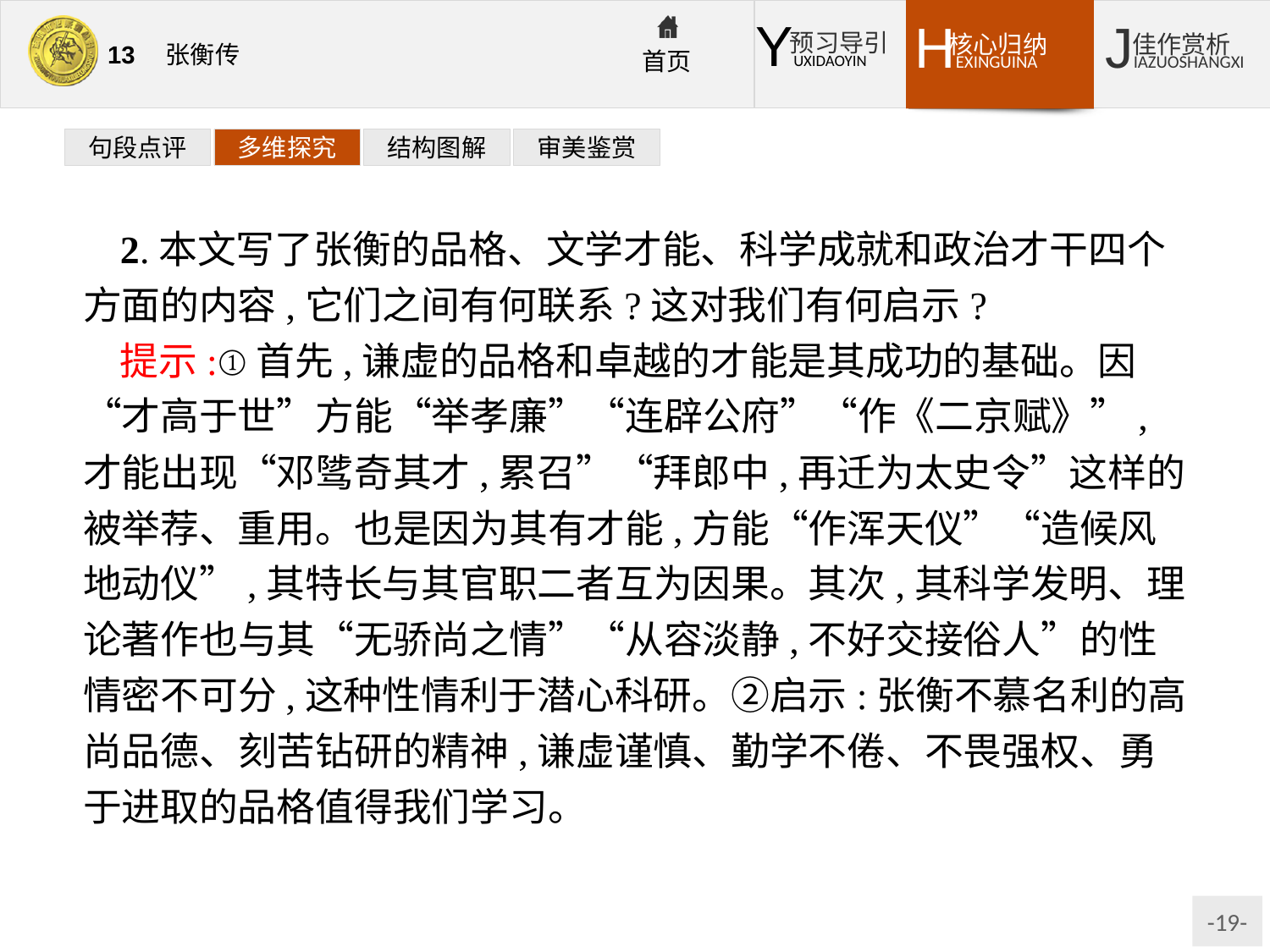

句段点评
多维探究
结构图解
审美鉴赏
2.本文写了张衡的品格、文学才能、科学成就和政治才干四个方面的内容,它们之间有何联系?这对我们有何启示?
提示:①首先,谦虚的品格和卓越的才能是其成功的基础。因“才高于世”方能“举孝廉”“连辟公府”“作《二京赋》”,才能出现“邓骘奇其才,累召”“拜郎中,再迁为太史令”这样的被举荐、重用。也是因为其有才能,方能“作浑天仪”“造候风地动仪”,其特长与其官职二者互为因果。其次,其科学发明、理论著作也与其“无骄尚之情”“从容淡静,不好交接俗人”的性情密不可分,这种性情利于潜心科研。②启示:张衡不慕名利的高尚品德、刻苦钻研的精神,谦虚谨慎、勤学不倦、不畏强权、勇于进取的品格值得我们学习。